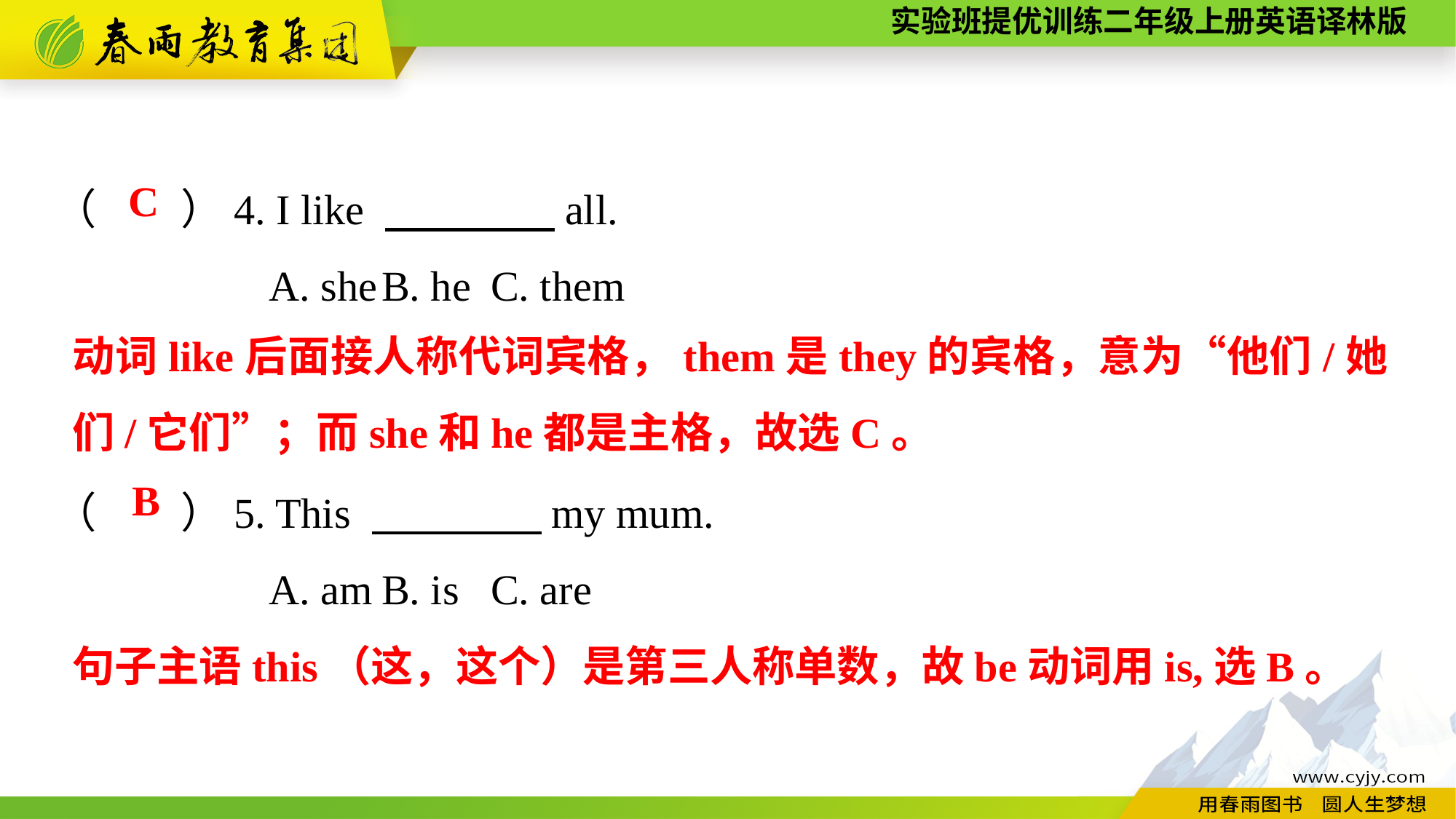

（　　）4. I like 　　　　all.
A. she	B. he	C. them
C
动词like后面接人称代词宾格，them是they的宾格，意为“他们/她们/它们”；而she和he都是主格，故选C。
（　　）5. This 　　　　my mum.
A. am	B. is	C. are
B
句子主语this（这，这个）是第三人称单数，故be动词用is,选B。